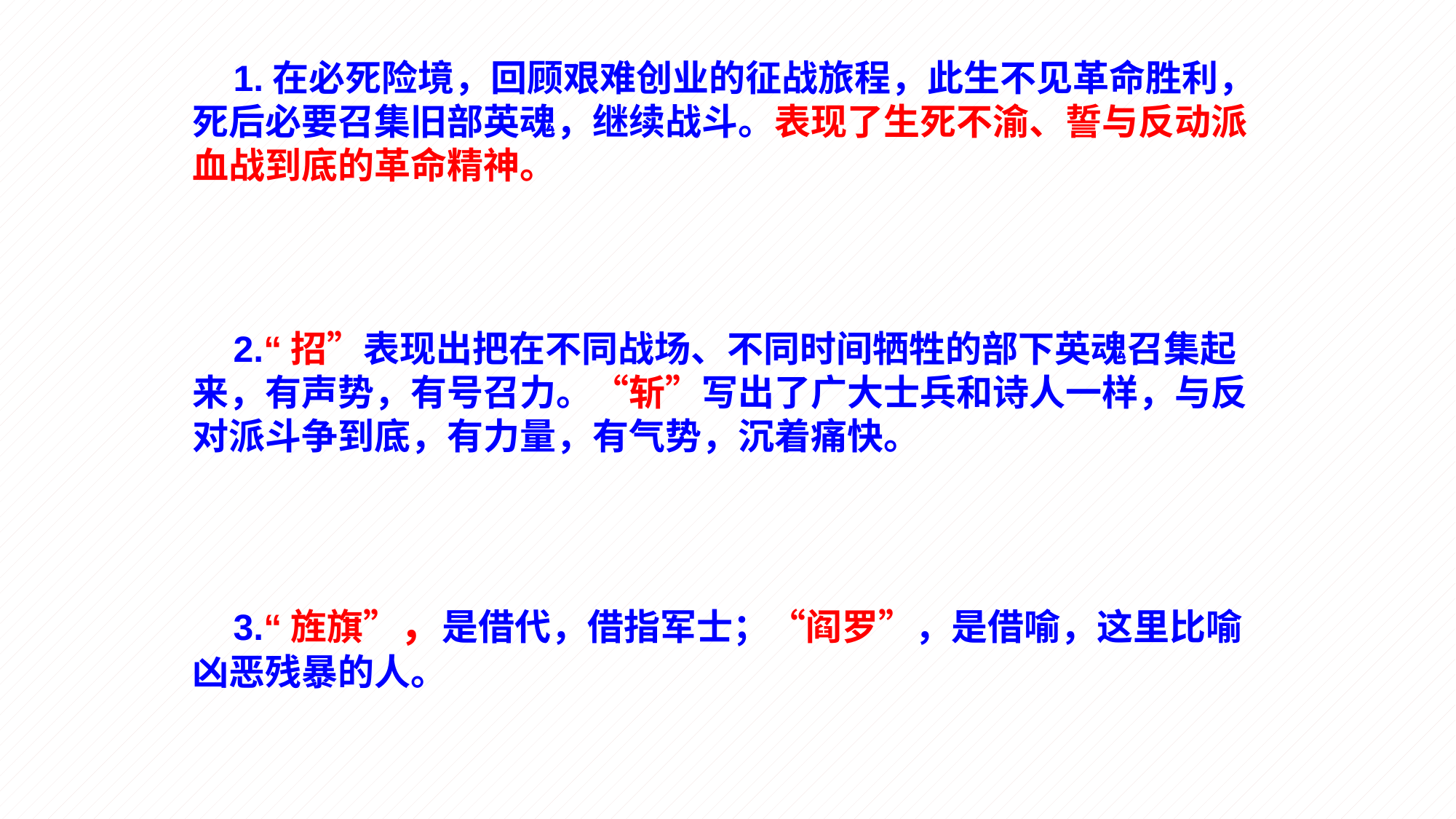

1.在必死险境，回顾艰难创业的征战旅程，此生不见革命胜利，死后必要召集旧部英魂，继续战斗。表现了生死不渝、誓与反动派血战到底的革命精神。
    2.“招”表现出把在不同战场、不同时间牺牲的部下英魂召集起来，有声势，有号召力。“斩”写出了广大士兵和诗人一样，与反对派斗争到底，有力量，有气势，沉着痛快。
    3.“旌旗”，是借代，借指军士；“阎罗”，是借喻，这里比喻凶恶残暴的人。